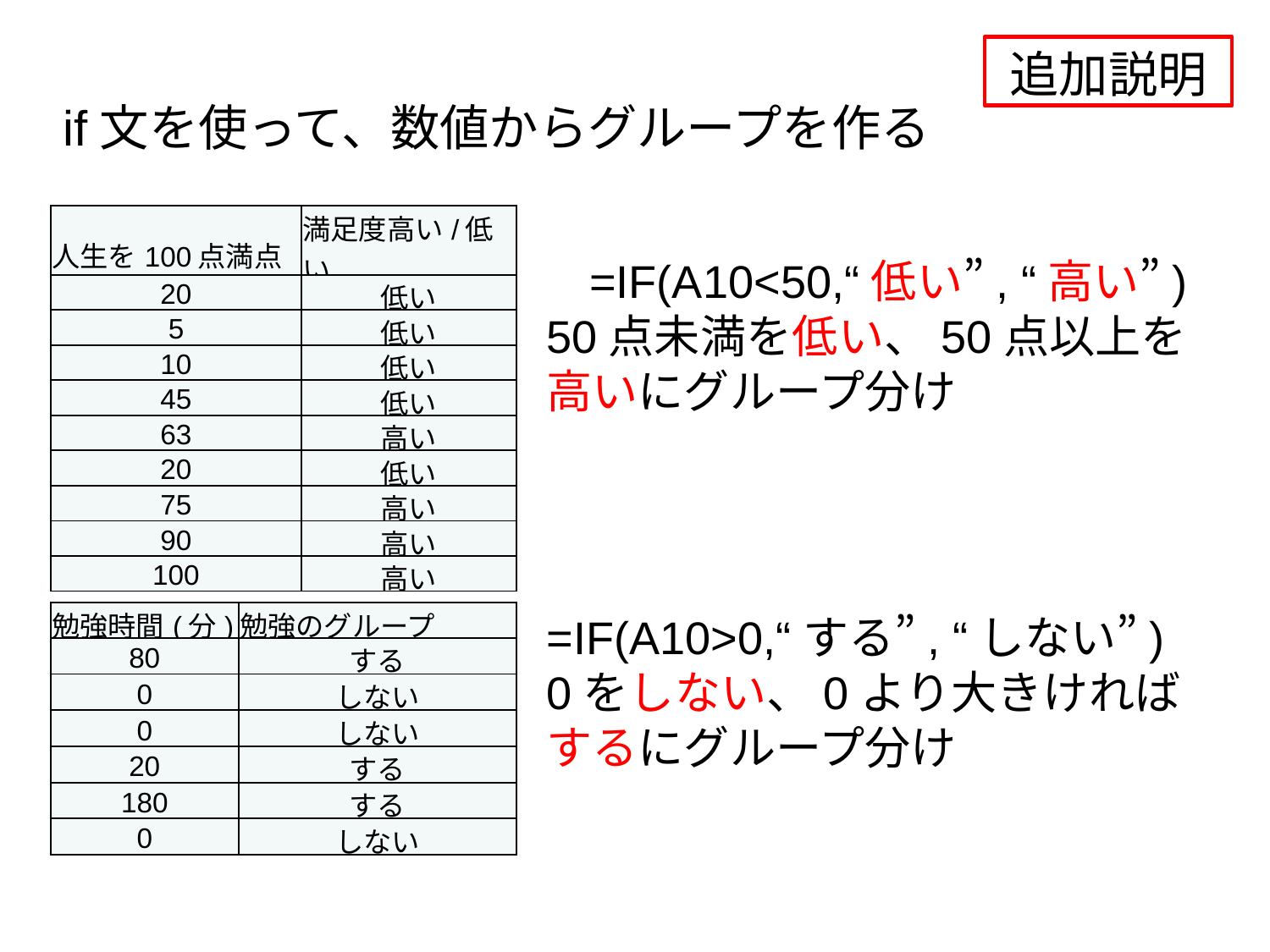

追加説明
if文を使って、数値からグループを作る
| 人生を100点満点 | 満足度高い/低い |
| --- | --- |
| 20 | 低い |
| 5 | 低い |
| 10 | 低い |
| 45 | 低い |
| 63 | 高い |
| 20 | 低い |
| 75 | 高い |
| 90 | 高い |
| 100 | 高い |
=IF(A10<50,“低い”, “高い”)
50点未満を低い、50点以上を
高いにグループ分け

| 勉強時間(分) | 勉強のグループ |
| --- | --- |
| 80 | する |
| 0 | しない |
| 0 | しない |
| 20 | する |
| 180 | する |
| 0 | しない |
=IF(A10>0,“する”, “しない”)
0をしない、0より大きければ
するにグループ分け